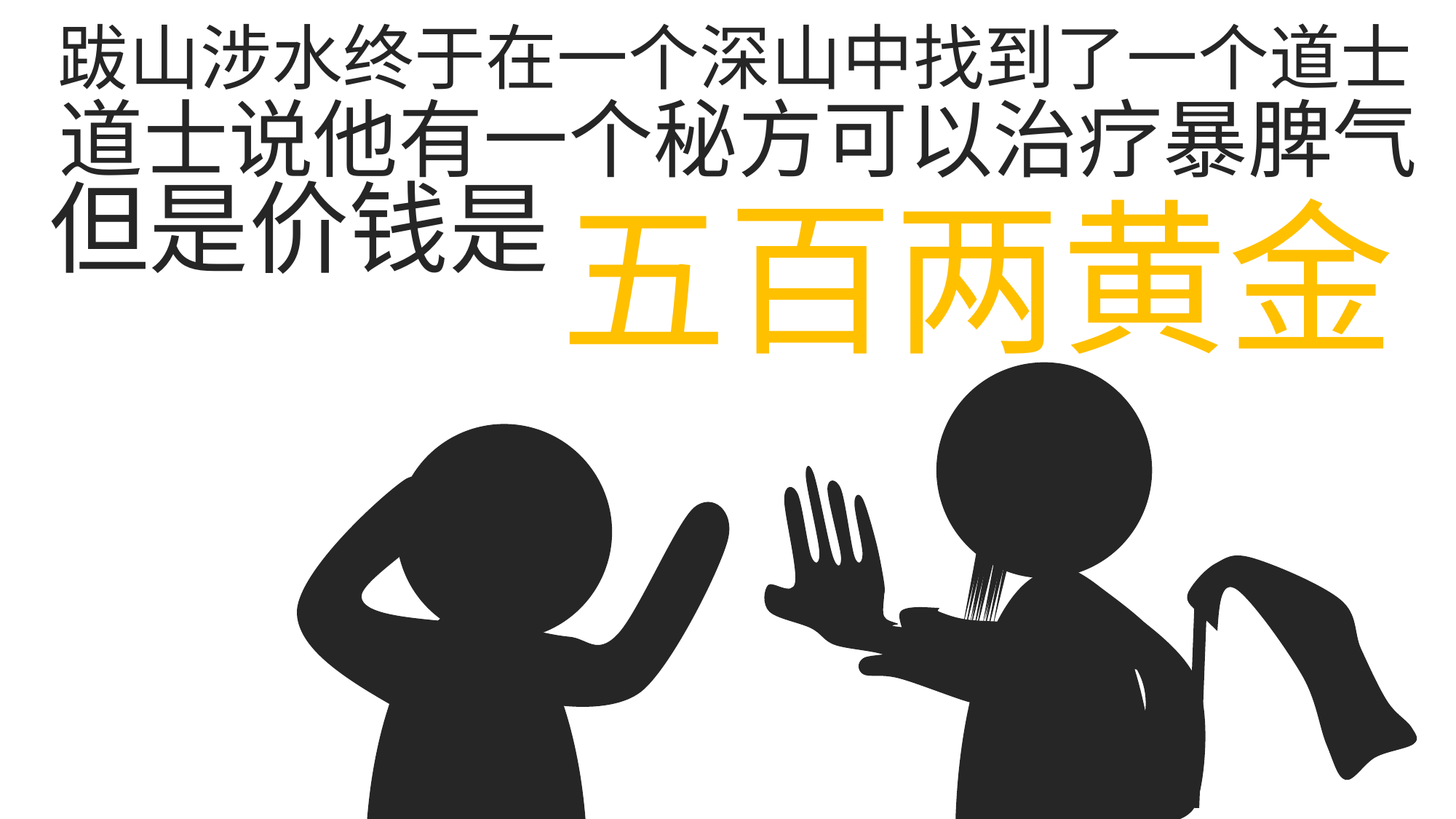

跋山涉水终于在一个深山中找到了一个道士
道士说他有一个秘方可以治疗暴脾气
但是价钱是
五百两黄金